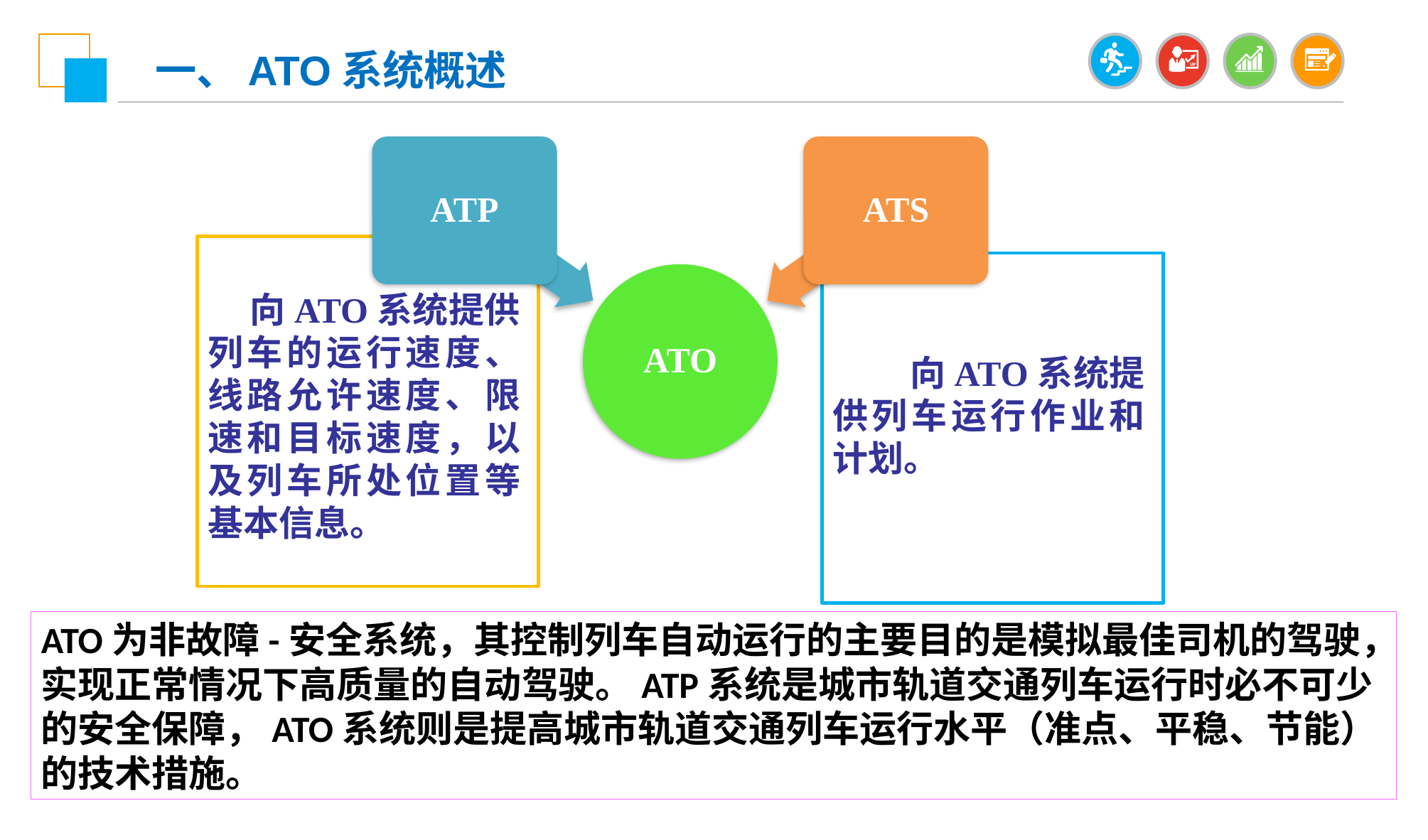

一、ATO系统概述

ATP

ATS

    向ATO系统提供列车的运行速度、线路允许速度、限速和目标速度，以及列车所处位置等基本信息。

        向ATO系统提供列车运行作业和计划。

ATO
ATO为非故障-安全系统，其控制列车自动运行的主要目的是模拟最佳司机的驾驶，实现正常情况下高质量的自动驾驶。ATP系统是城市轨道交通列车运行时必不可少的安全保障，ATO系统则是提高城市轨道交通列车运行水平（准点、平稳、节能）的技术措施。